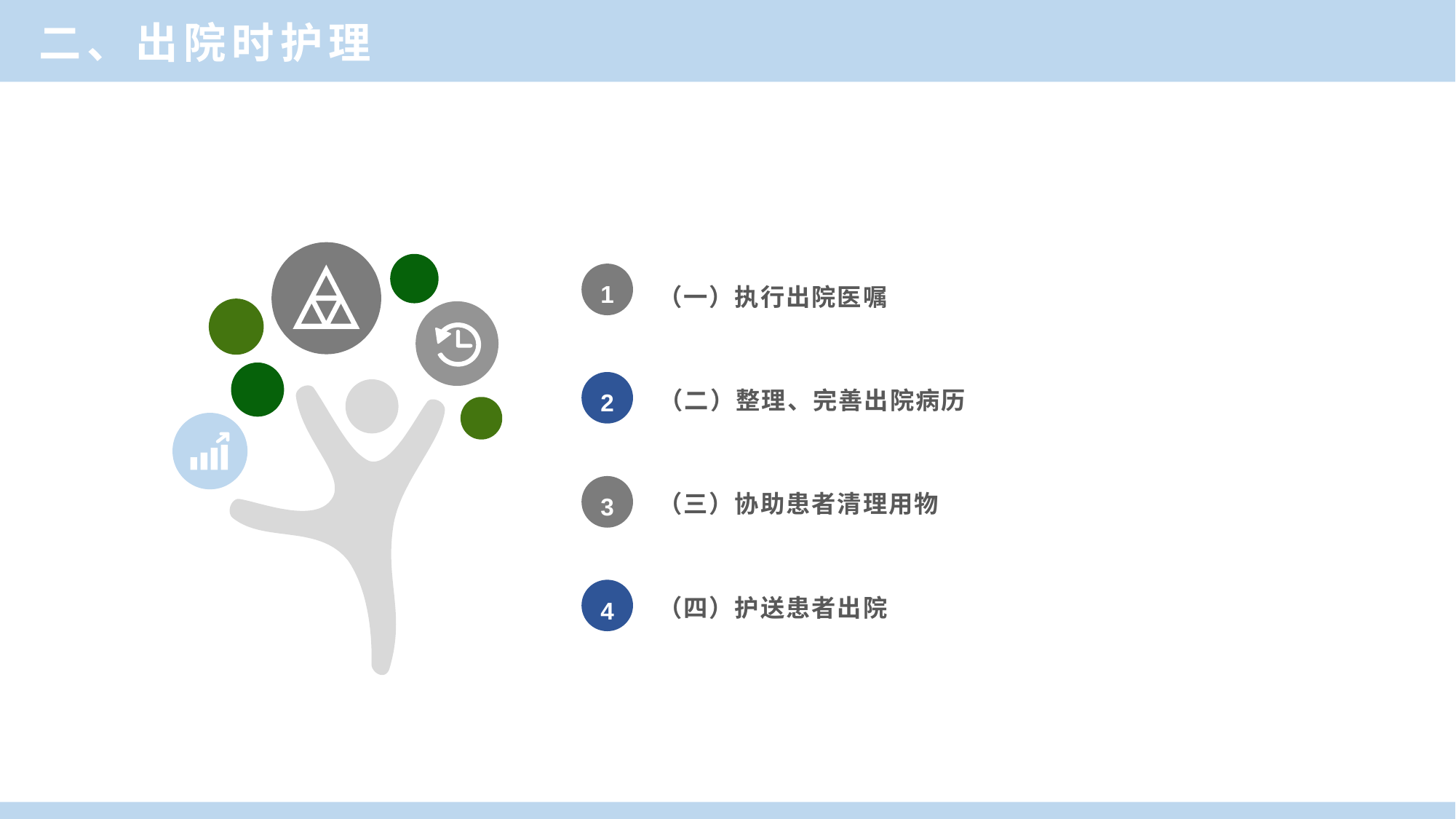

二、出院时护理

（一）执行出院医嘱
1
（二）整理、完善出院病历
2
（三）协助患者清理用物
3
（四）护送患者出院
4